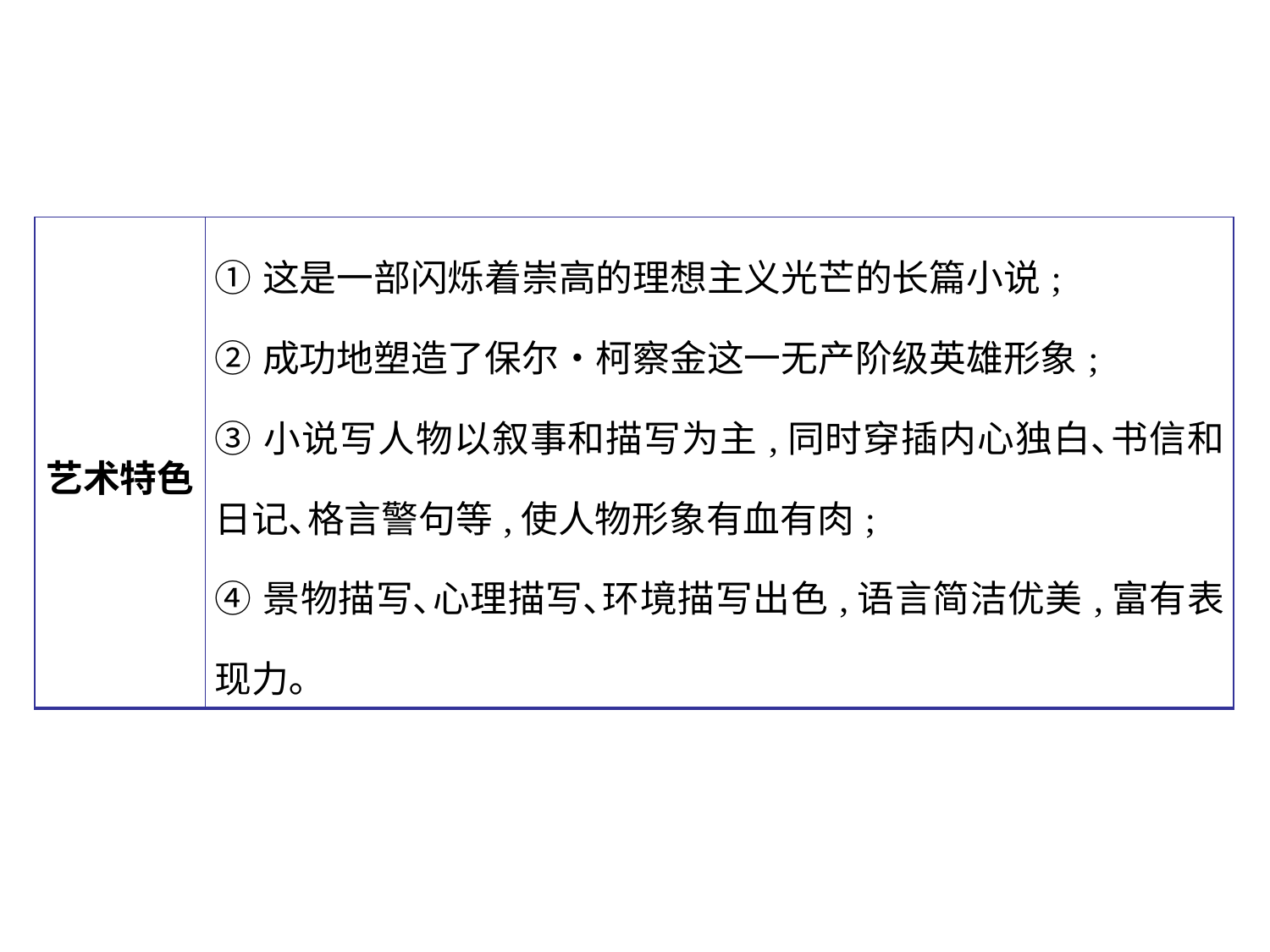

| 艺术特色 | ①这是一部闪烁着崇高的理想主义光芒的长篇小说; ②成功地塑造了保尔•柯察金这一无产阶级英雄形象; ③小说写人物以叙事和描写为主,同时穿插内心独白､书信和日记､格言警句等,使人物形象有血有肉; ④景物描写､心理描写､环境描写出色,语言简洁优美,富有表现力｡ |
| --- | --- |